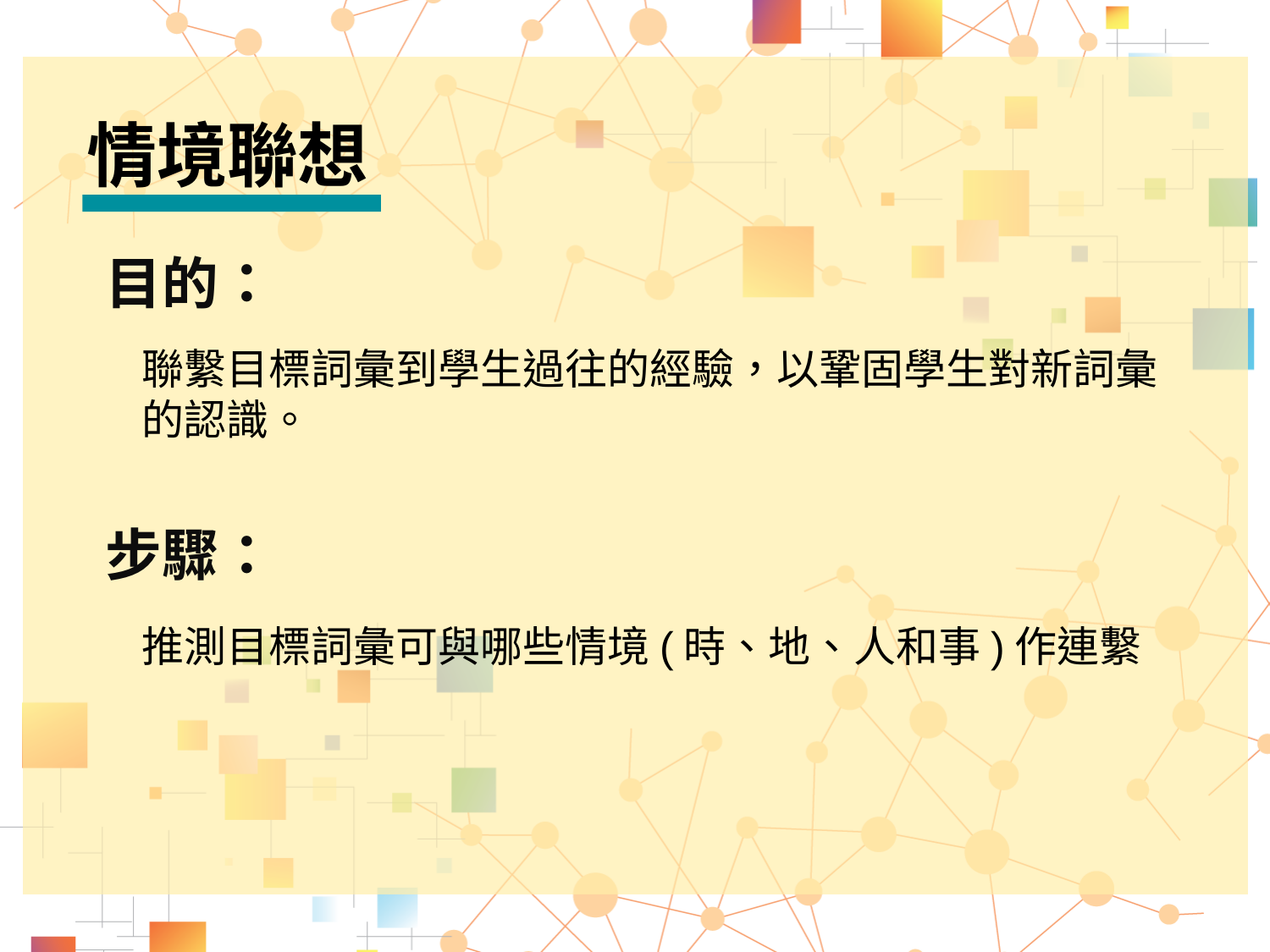

情境聯想

目的：
聯繫目標詞彙到學生過往的經驗，以鞏固學生對新詞彙的認識。
步驟：
推測目標詞彙可與哪些情境(時、地、人和事)作連繫